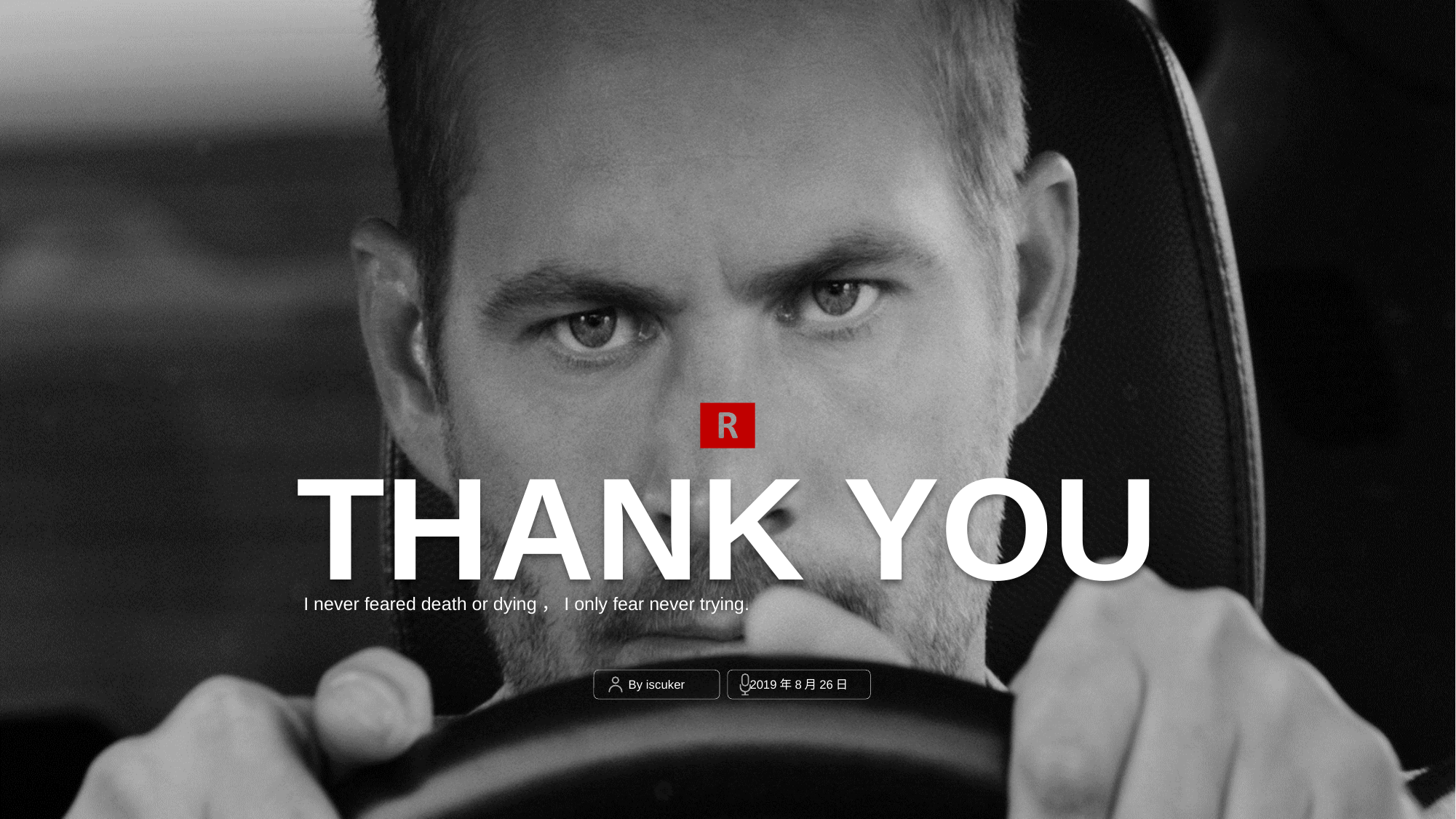

THANK YOU
I never feared death or dying，I only fear never trying.
By iscuker
2019年8月26日